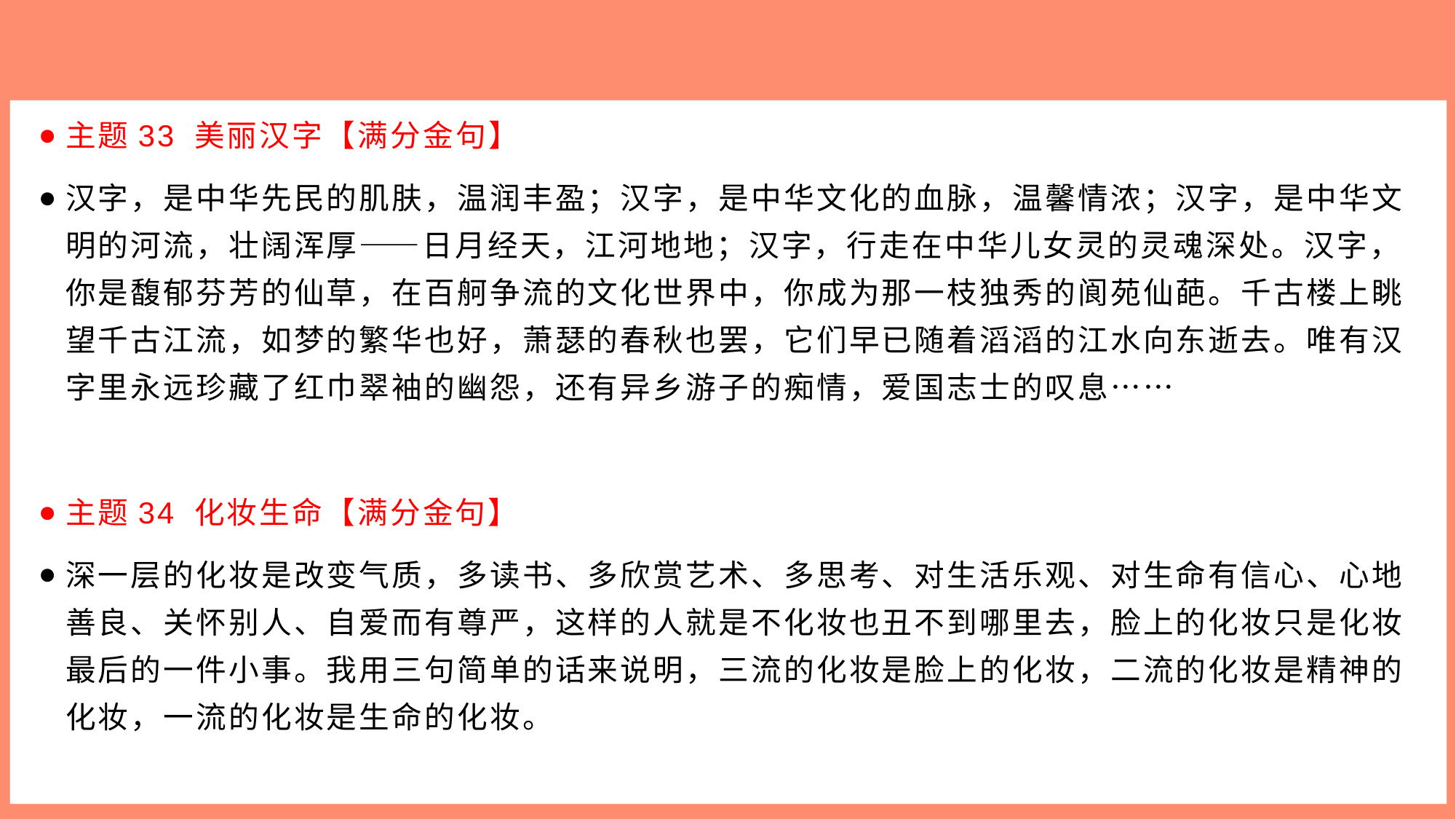

主题33 美丽汉字【满分金句】
汉字，是中华先民的肌肤，温润丰盈；汉字，是中华文化的血脉，温馨情浓；汉字，是中华文明的河流，壮阔浑厚——日月经天，江河地地；汉字，行走在中华儿女灵的灵魂深处。汉字，你是馥郁芬芳的仙草，在百舸争流的文化世界中，你成为那一枝独秀的阆苑仙葩。千古楼上眺望千古江流，如梦的繁华也好，萧瑟的春秋也罢，它们早已随着滔滔的江水向东逝去。唯有汉字里永远珍藏了红巾翠袖的幽怨，还有异乡游子的痴情，爱国志士的叹息……

主题34 化妆生命【满分金句】
深一层的化妆是改变气质，多读书、多欣赏艺术、多思考、对生活乐观、对生命有信心、心地善良、关怀别人、自爱而有尊严，这样的人就是不化妆也丑不到哪里去，脸上的化妆只是化妆最后的一件小事。我用三句简单的话来说明，三流的化妆是脸上的化妆，二流的化妆是精神的化妆，一流的化妆是生命的化妆。